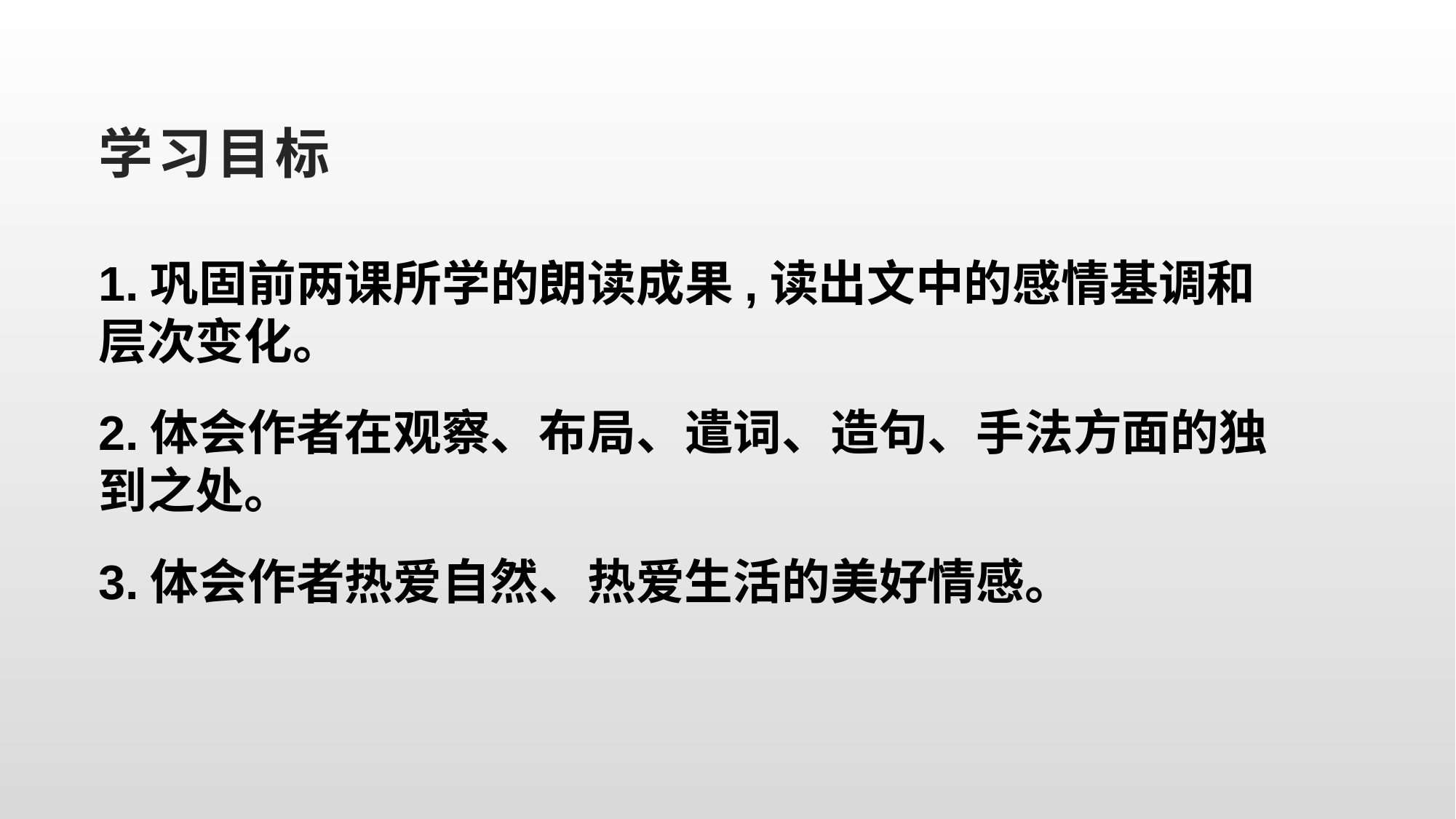

# 学习目标
1.巩固前两课所学的朗读成果,读出文中的感情基调和层次变化。

2.体会作者在观察、布局、遣词、造句、手法方面的独到之处。

3.体会作者热爱自然、热爱生活的美好情感。